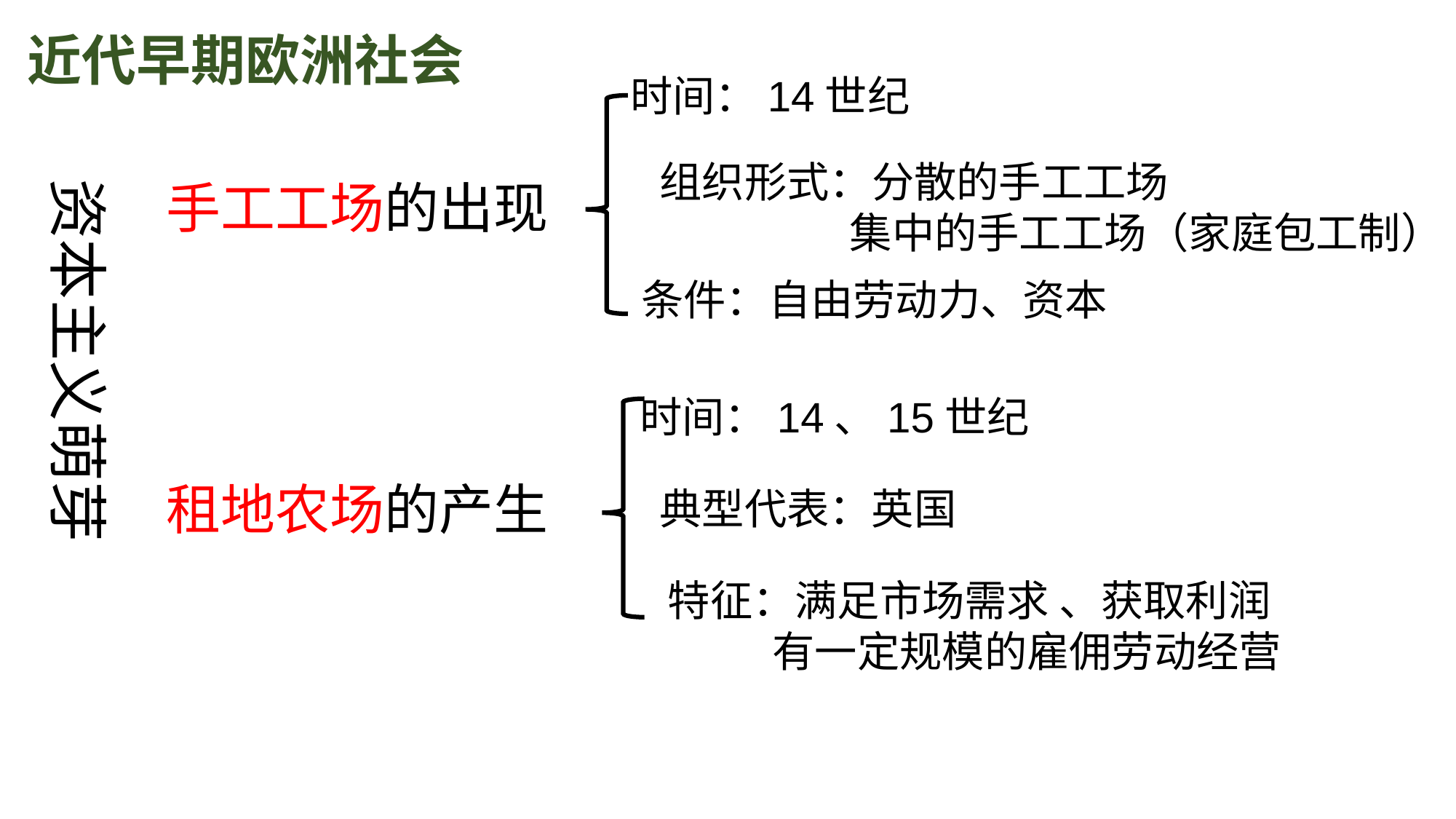

近代早期欧洲社会
时间：14世纪

组织形式：分散的手工工场
                   集中的手工工场（家庭包工制）
手工工场的出现
条件：自由劳动力、资本
时间：14、15世纪

租地农场的产生
典型代表：英国
特征：满足市场需求 、获取利润
          有一定规模的雇佣劳动经营
资本主义萌芽